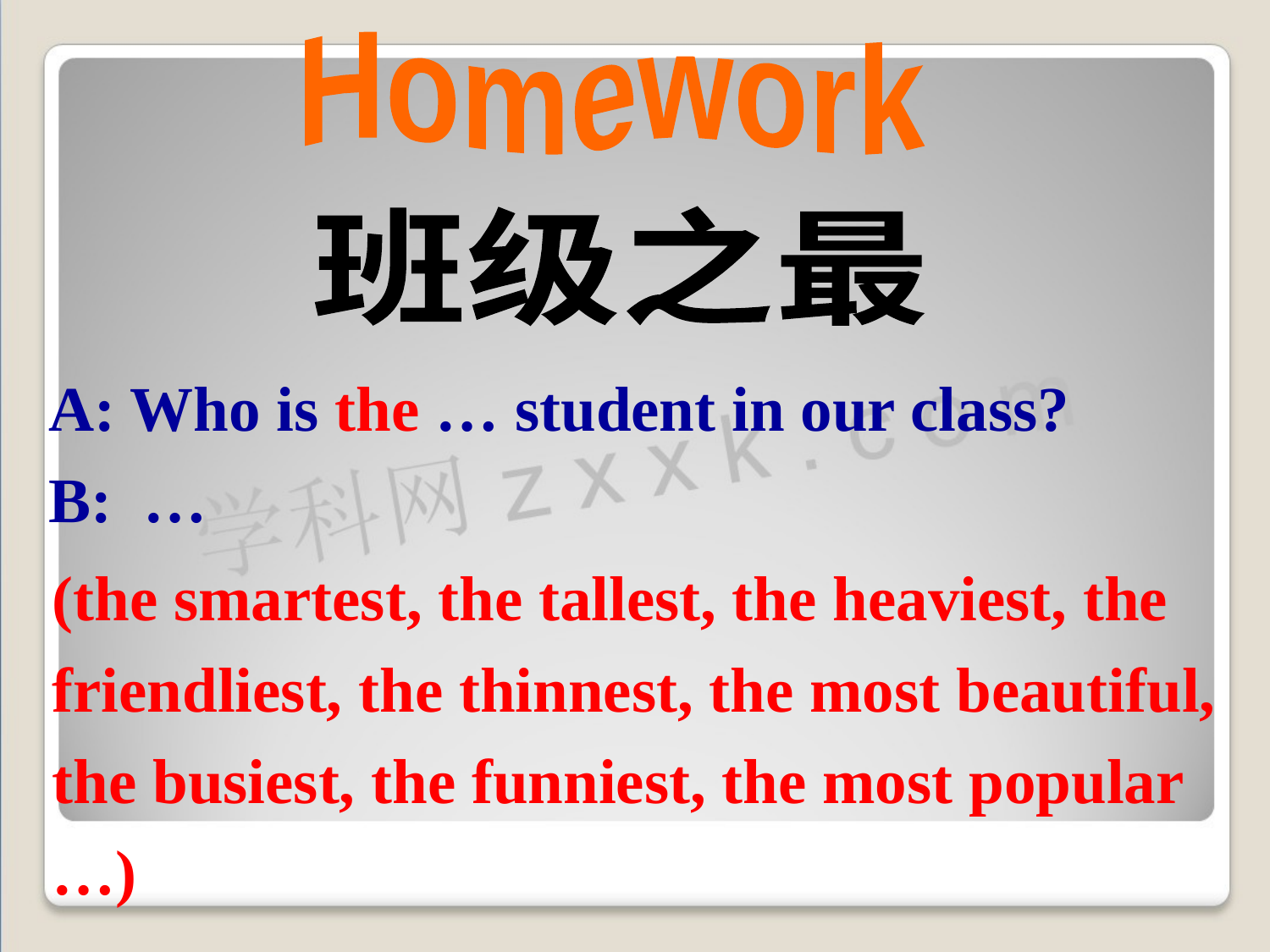

Homework
班级之最
A: Who is the … student in our class?
B:  …
(the smartest, the tallest, the heaviest, the friendliest, the thinnest, the most beautiful, the busiest, the funniest, the most popular …)